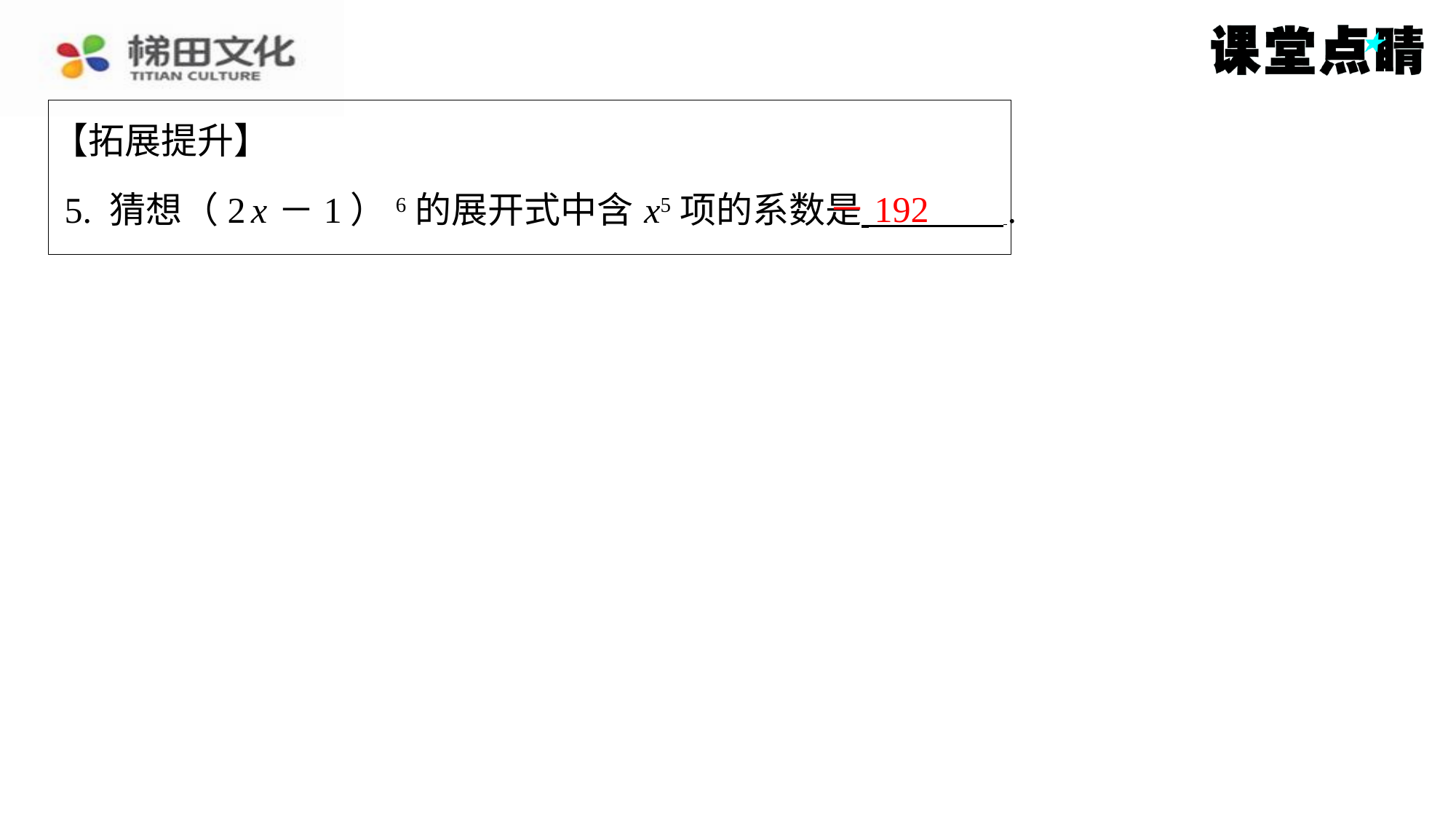

【拓展提升】

－192
5. 猜想（2 x －1）6的展开式中含 x5项的系数是                      ⁠.